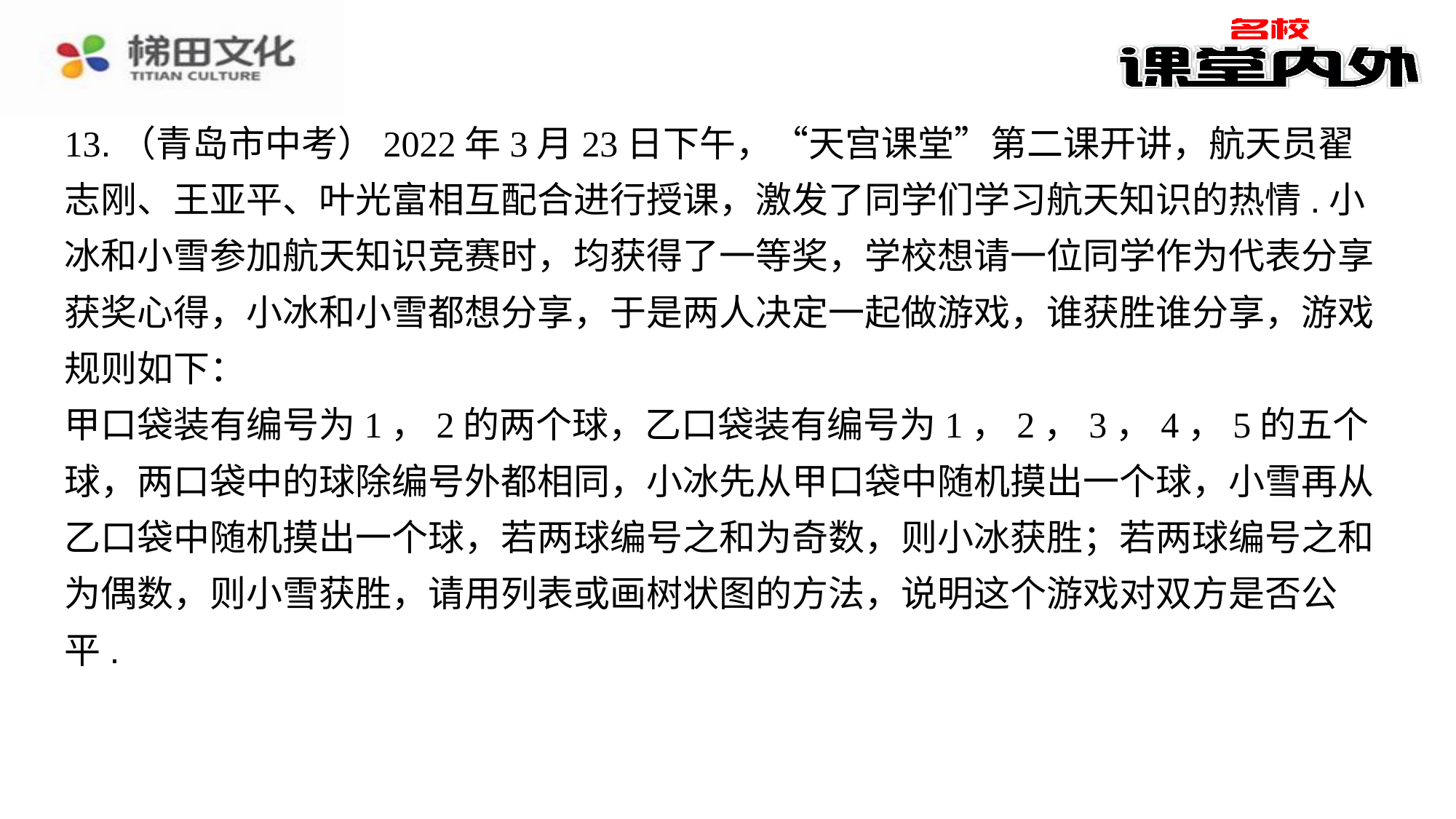

13.（青岛市中考）2022年3月23日下午，“天宫课堂”第二课开讲，航天员翟志刚、王亚平、叶光富相互配合进行授课，激发了同学们学习航天知识的热情.小冰和小雪参加航天知识竞赛时，均获得了一等奖，学校想请一位同学作为代表分享获奖心得，小冰和小雪都想分享，于是两人决定一起做游戏，谁获胜谁分享，游戏规则如下：
甲口袋装有编号为1，2的两个球，乙口袋装有编号为1，2，3，4，5的五个球，两口袋中的球除编号外都相同，小冰先从甲口袋中随机摸出一个球，小雪再从乙口袋中随机摸出一个球，若两球编号之和为奇数，则小冰获胜；若两球编号之和为偶数，则小雪获胜，请用列表或画树状图的方法，说明这个游戏对双方是否公平.